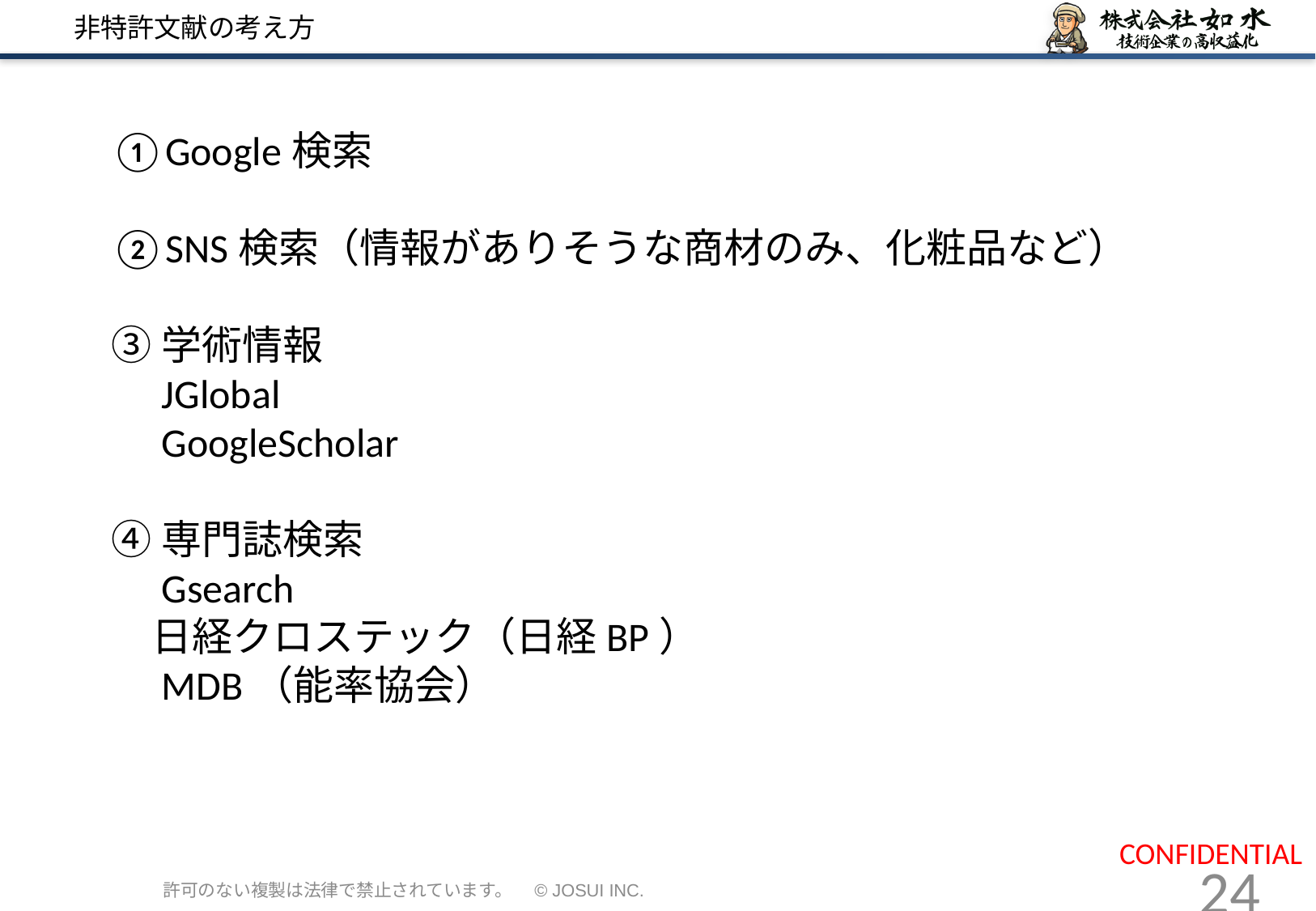

# 非特許文献の考え方
①Google検索

②SNS検索（情報がありそうな商材のみ、化粧品など）

③学術情報
　JGlobal
　GoogleScholar

④専門誌検索
　Gsearch
　日経クロステック（日経BP）
　MDB（能率協会）
許可のない複製は法律で禁止されています。　© JOSUI INC.
24